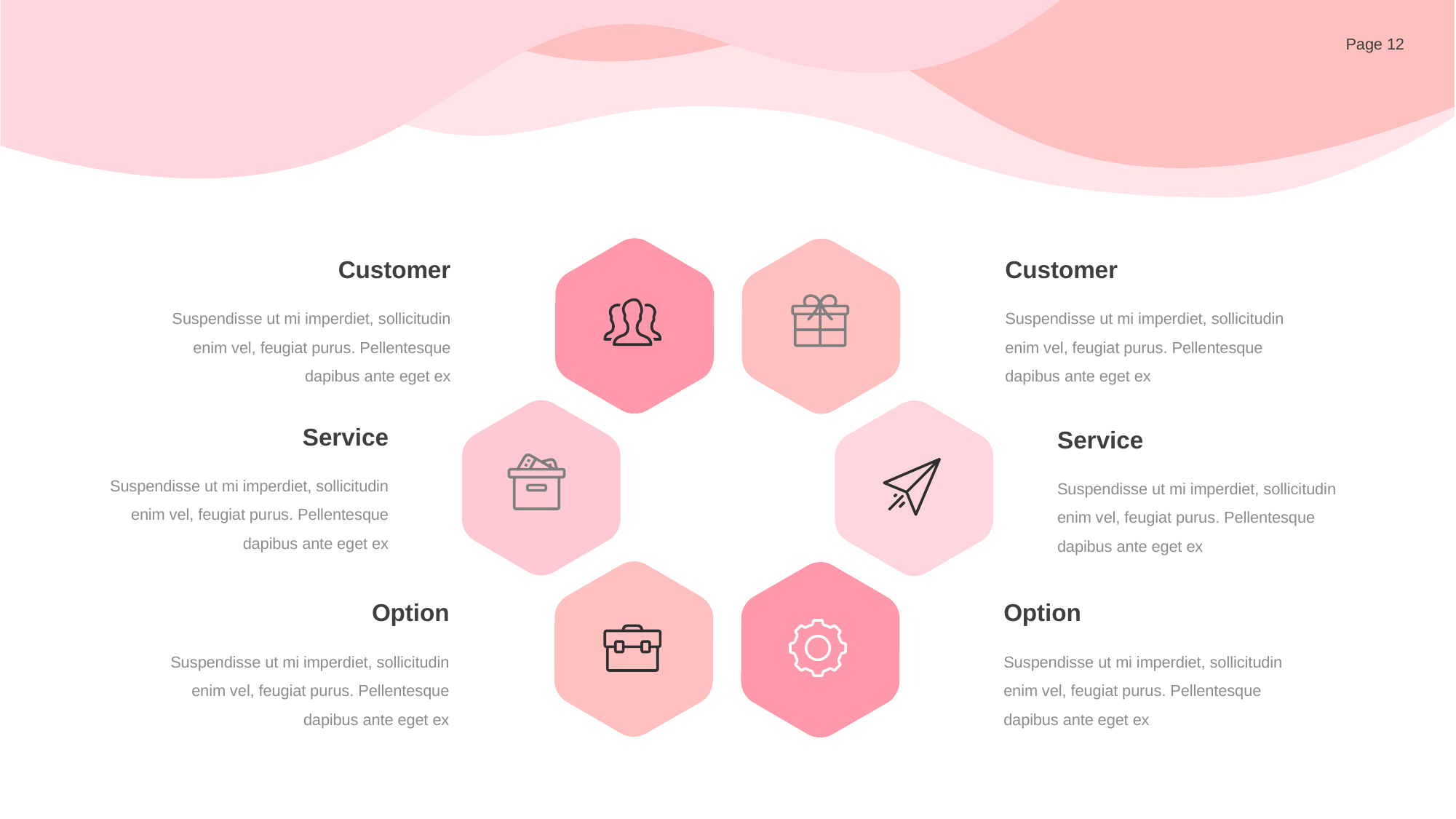

Customer
Customer

Suspendisse ut mi imperdiet, sollicitudin enim vel, feugiat purus. Pellentesque dapibus ante eget ex

Suspendisse ut mi imperdiet, sollicitudin enim vel, feugiat purus. Pellentesque dapibus ante eget ex

Service
Service

Suspendisse ut mi imperdiet, sollicitudin enim vel, feugiat purus. Pellentesque dapibus ante eget ex

Suspendisse ut mi imperdiet, sollicitudin enim vel, feugiat purus. Pellentesque dapibus ante eget ex

Option
Option

Suspendisse ut mi imperdiet, sollicitudin enim vel, feugiat purus. Pellentesque dapibus ante eget ex

Suspendisse ut mi imperdiet, sollicitudin enim vel, feugiat purus. Pellentesque dapibus ante eget ex

PPT模板 http://www.1ppt.com/moban/